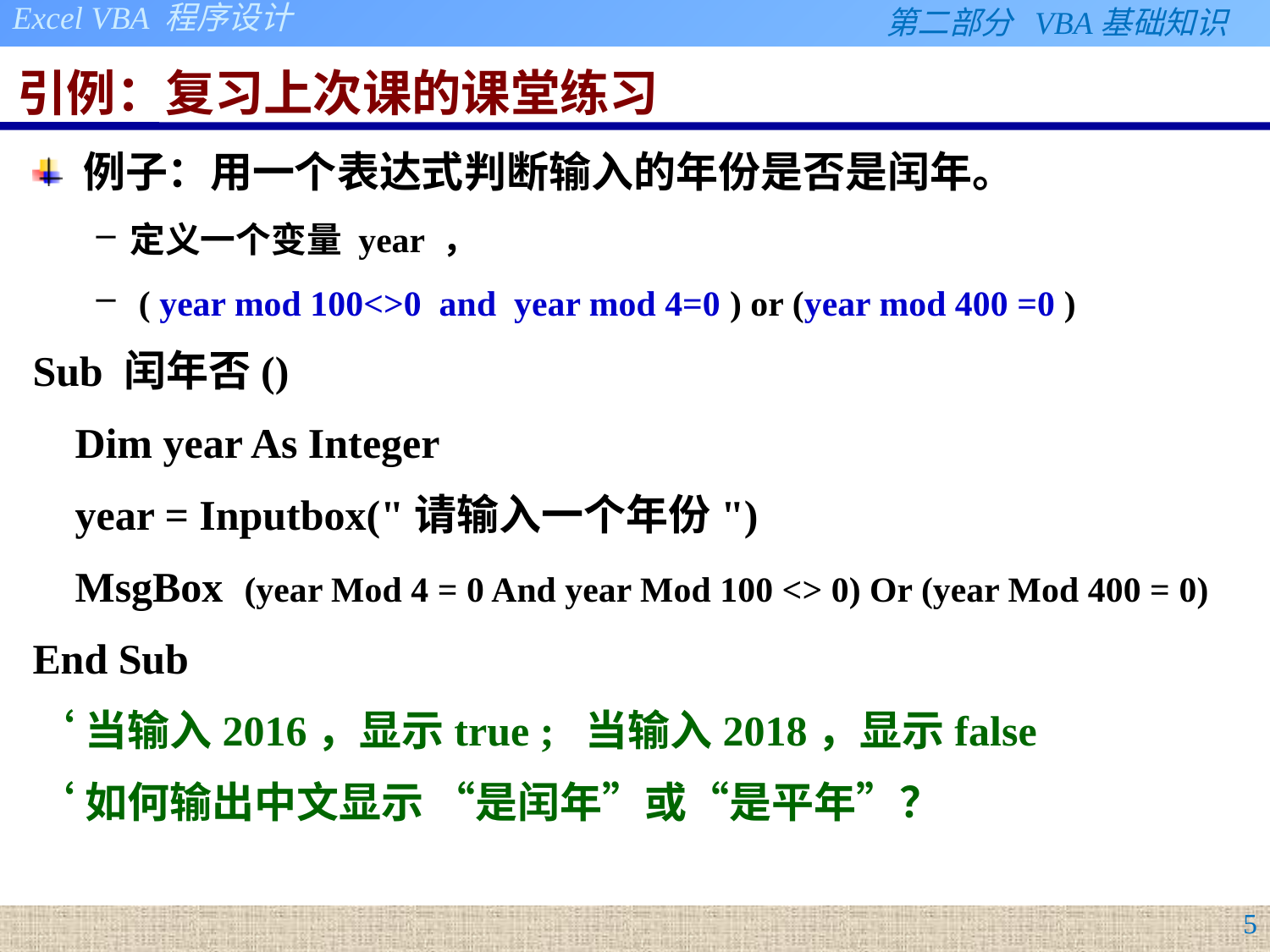

# 引例：复习上次课的课堂练习
例子：用一个表达式判断输入的年份是否是闰年。
定义一个变量 year ，
 ( year mod 100<>0  and  year mod 4=0 ) or (year mod 400 =0 )
Sub 闰年否()
    Dim year As Integer
    year = Inputbox("请输入一个年份")
    MsgBox  (year Mod 4 = 0 And year Mod 100 <> 0) Or (year Mod 400 = 0)
End Sub
‘当输入2016，显示true ;  当输入2018，显示false
‘如何输出中文显示 “是闰年”或“是平年”？